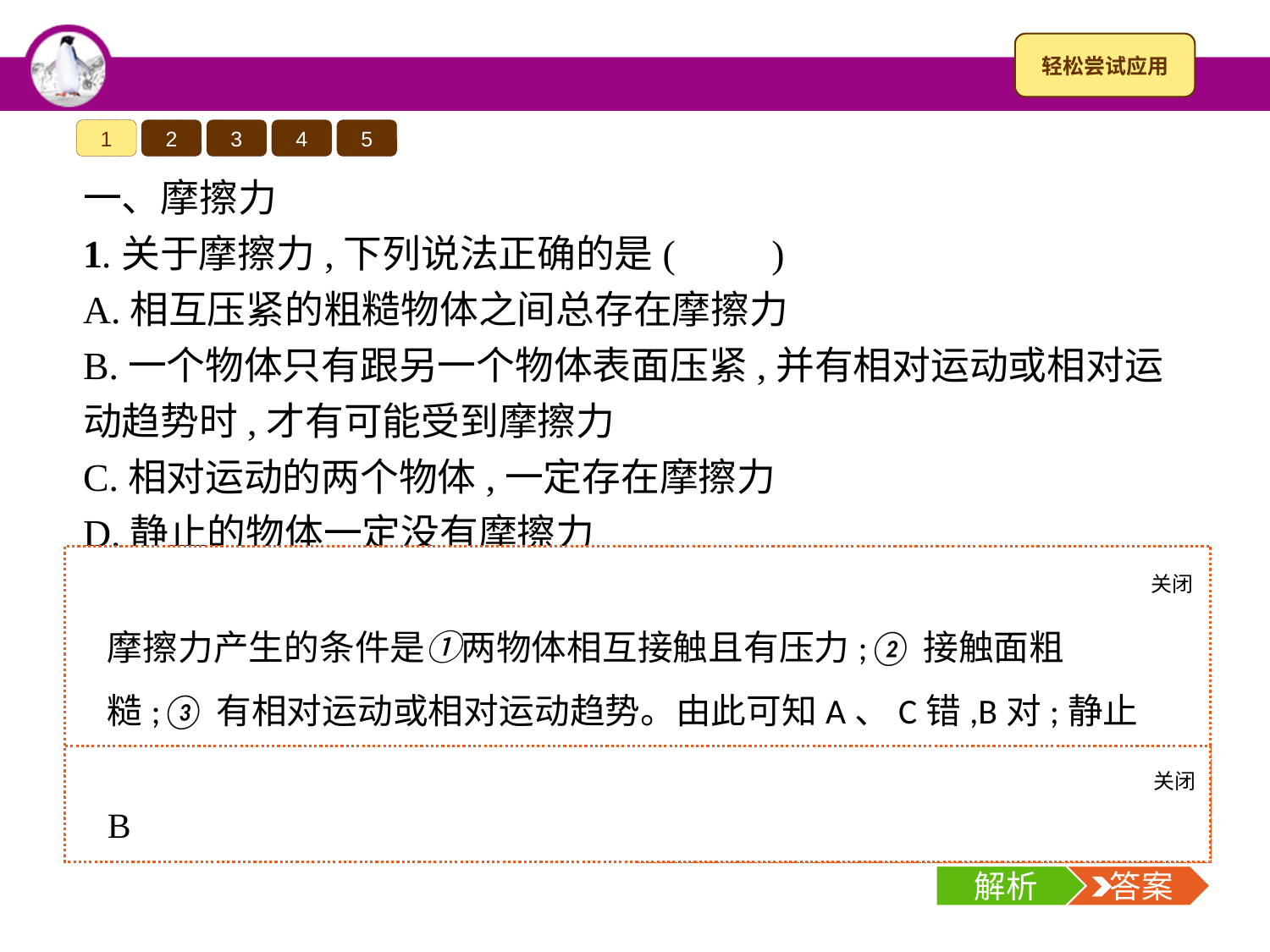

1
2
3
4
5
一、摩擦力
1.关于摩擦力,下列说法正确的是(　　)
A.相互压紧的粗糙物体之间总存在摩擦力
B.一个物体只有跟另一个物体表面压紧,并有相对运动或相对运动趋势时,才有可能受到摩擦力
C.相对运动的两个物体,一定存在摩擦力
D.静止的物体一定没有摩擦力

关闭
解析

摩擦力产生的条件是①两物体相互接触且有压力;②接触面粗糙;③有相对运动或相对运动趋势。由此可知A、C错,B对;静止的物体若同时具备以上三个条件则也会受到摩擦力,D错。

关闭
解析
  答案

B
解析
  答案